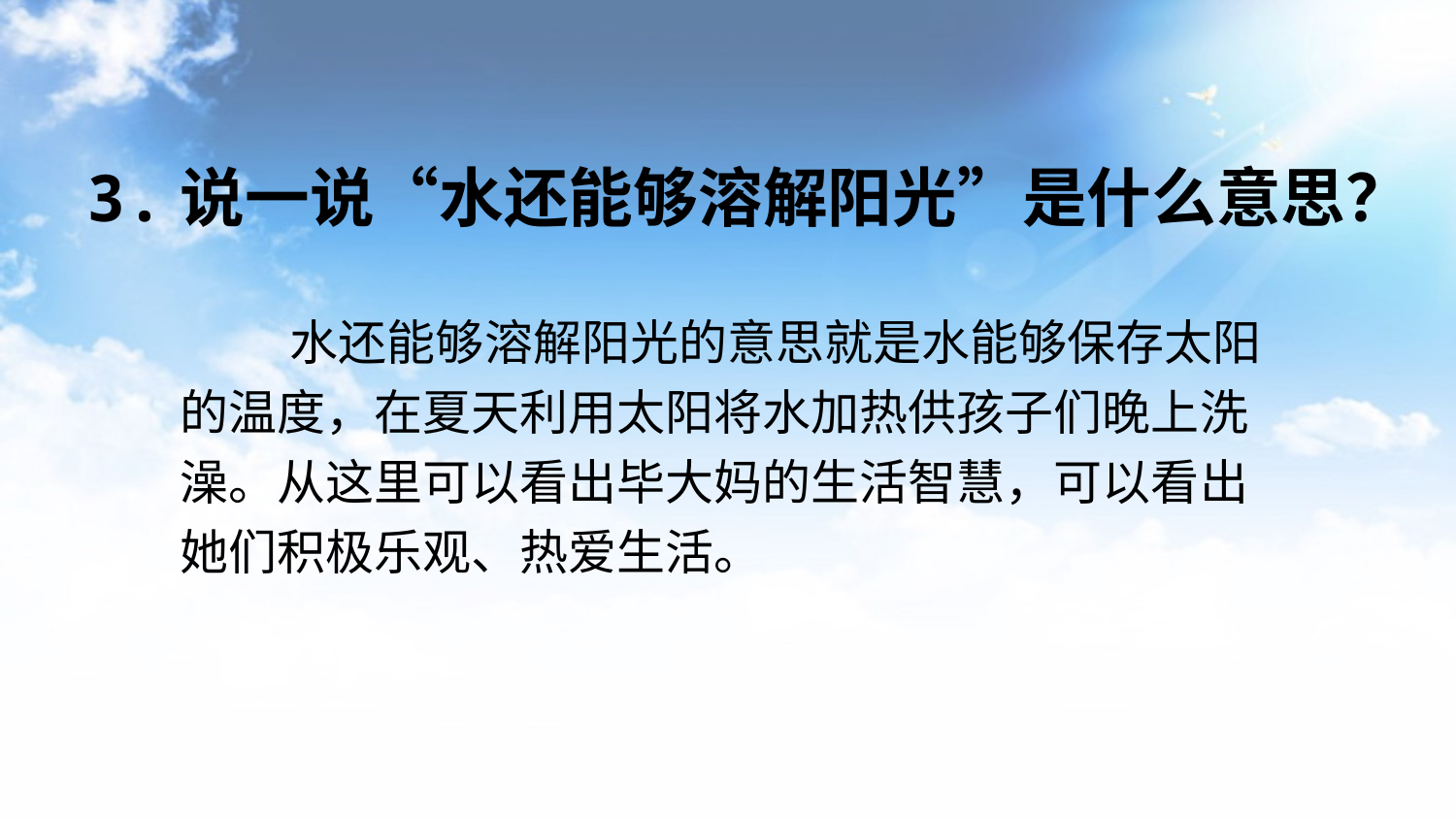

3.说一说“水还能够溶解阳光”是什么意思？
         水还能够溶解阳光的意思就是水能够保存太阳的温度，在夏天利用太阳将水加热供孩子们晚上洗澡。从这里可以看出毕大妈的生活智慧，可以看出她们积极乐观、热爱生活。